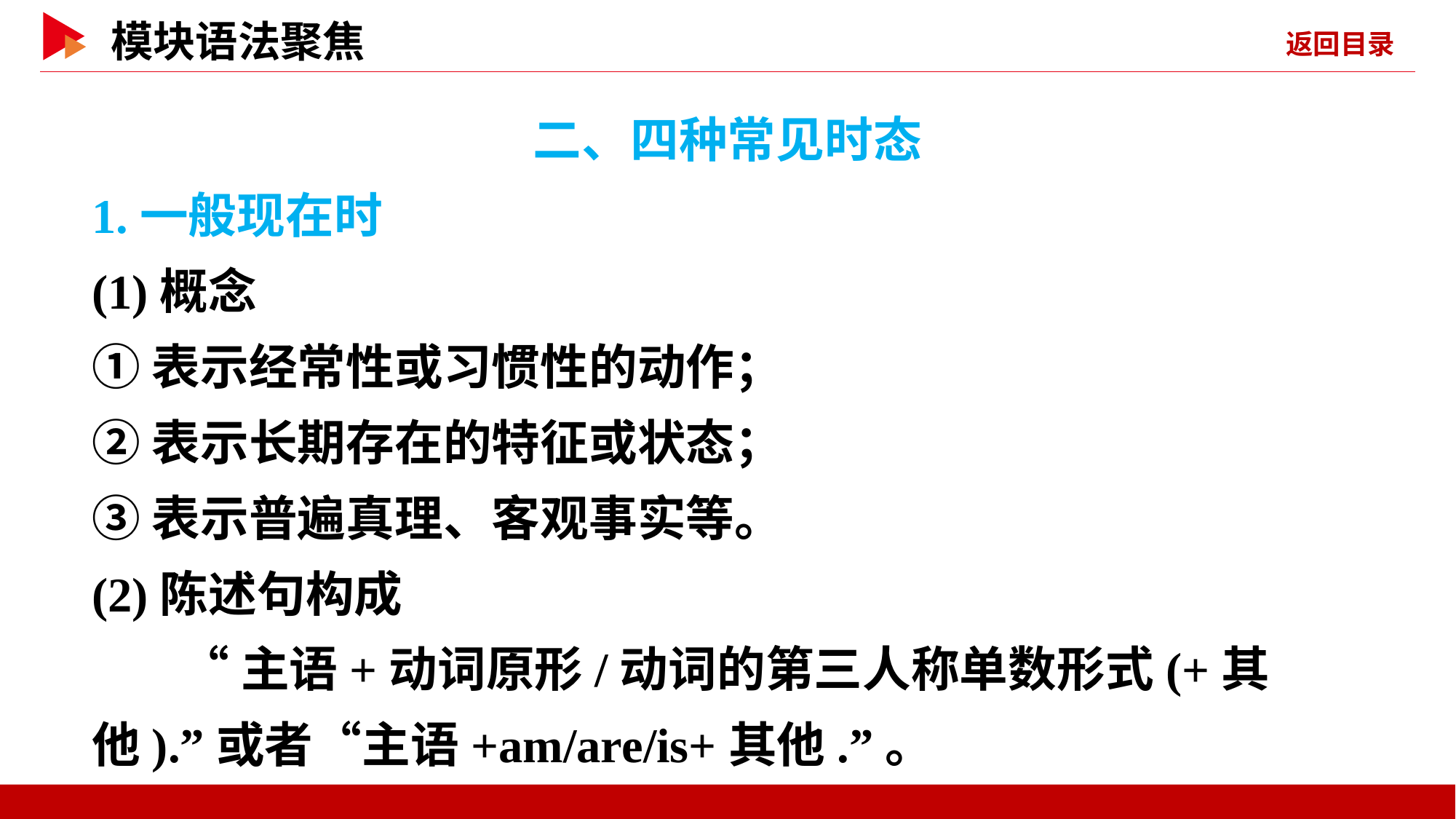

二、四种常见时态
1.一般现在时
(1)概念
①表示经常性或习惯性的动作；
②表示长期存在的特征或状态；
③表示普遍真理、客观事实等。
(2)陈述句构成
     “主语+动词原形/动词的第三人称单数形式(+其他).”或者“主语+am/are/is+其他.”。